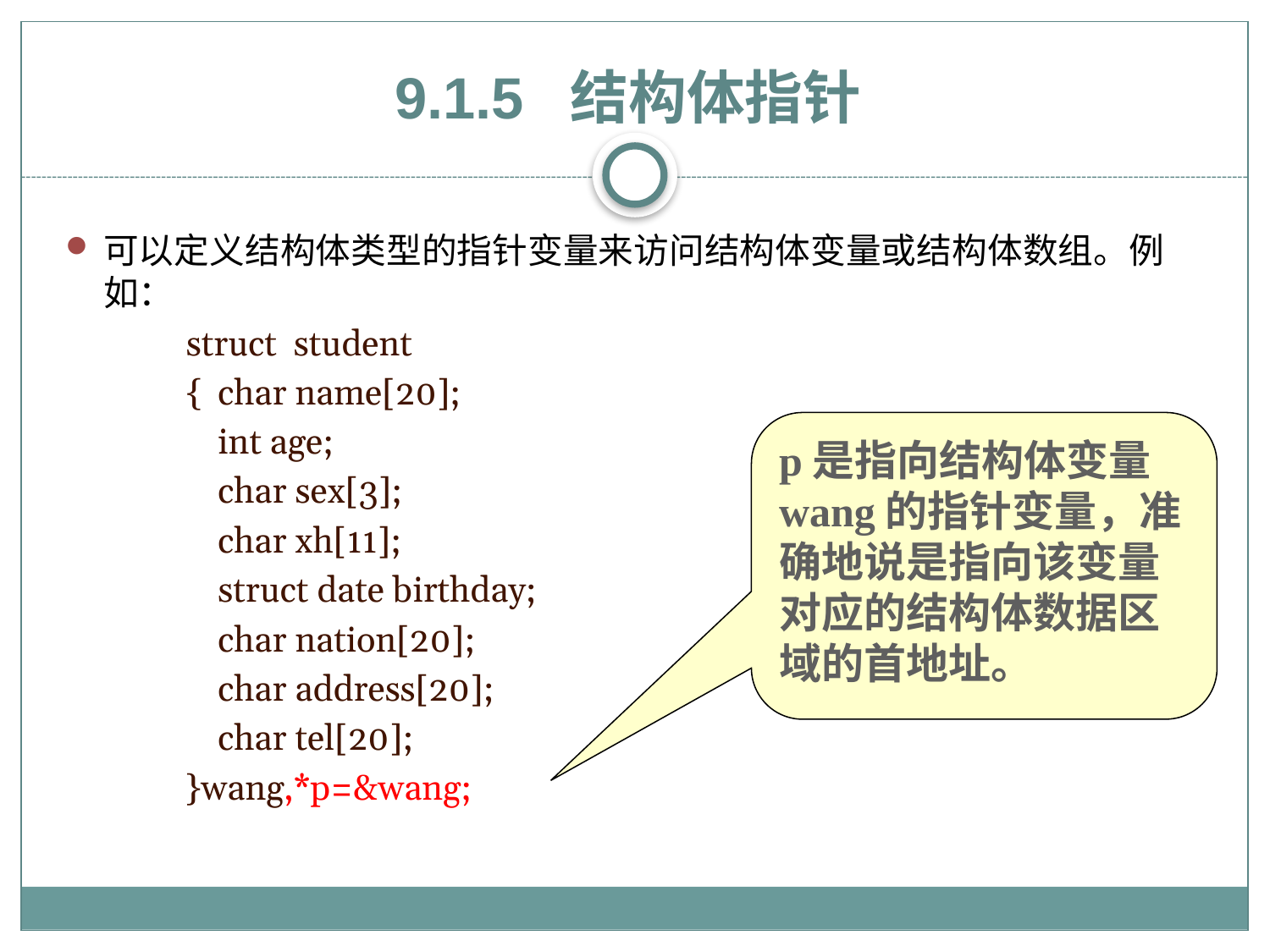

# 9.1.5  结构体指针
可以定义结构体类型的指针变量来访问结构体变量或结构体数组。例如：
struct  student
{	char name[20];
	int age;
	char sex[3];
	char xh[11];
	struct date birthday;
	char nation[20];
	char address[20];
	char tel[20];
}wang,*p=&wang;

p是指向结构体变量wang的指针变量，准确地说是指向该变量对应的结构体数据区域的首地址。